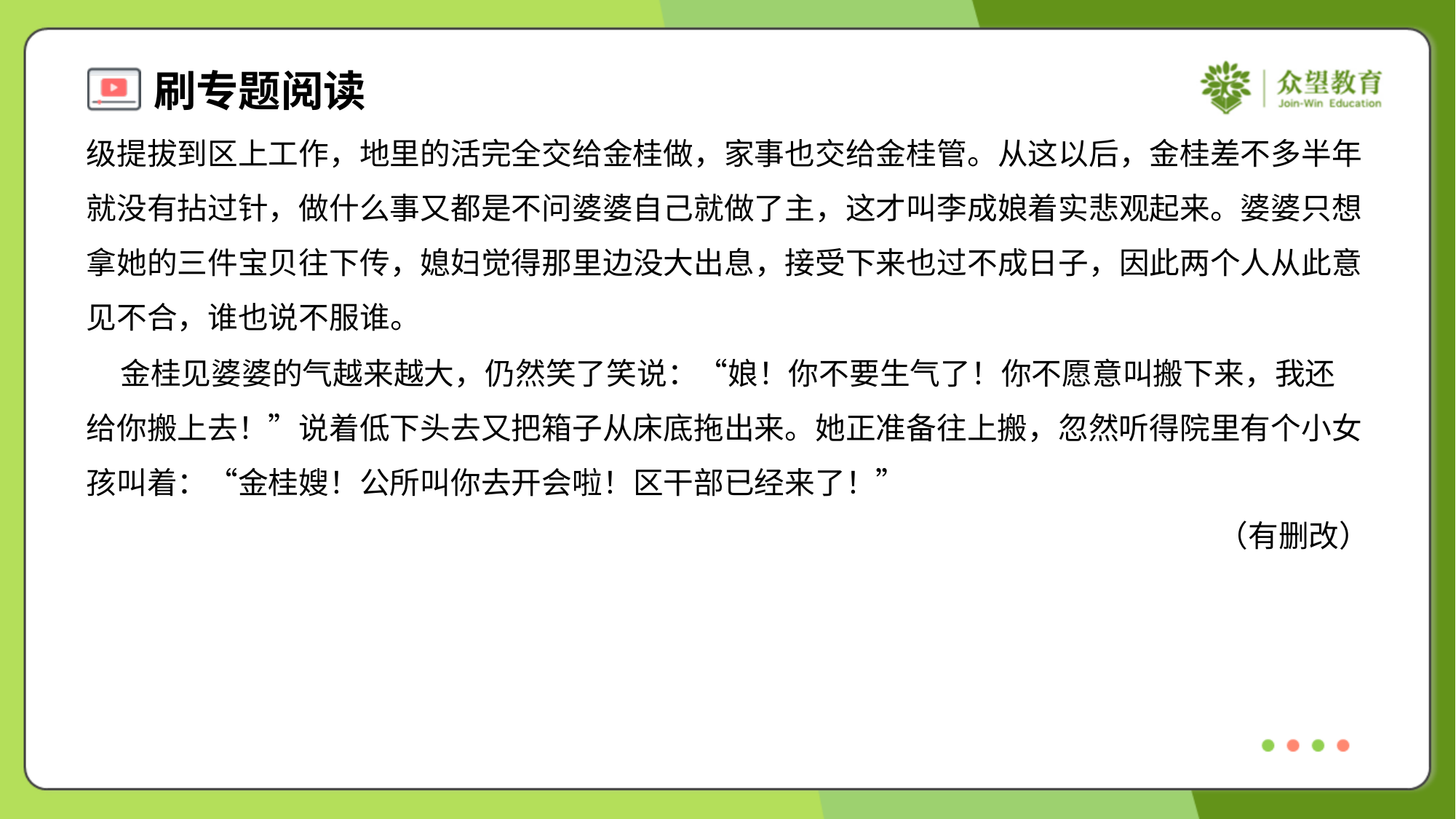

级提拔到区上工作，地里的活完全交给金桂做，家事也交给金桂管。从这以后，金桂差不多半年
就没有拈过针，做什么事又都是不问婆婆自己就做了主，这才叫李成娘着实悲观起来。婆婆只想
拿她的三件宝贝往下传，媳妇觉得那里边没大出息，接受下来也过不成日子，因此两个人从此意
见不合，谁也说不服谁。
    金桂见婆婆的气越来越大，仍然笑了笑说：“娘！你不要生气了！你不愿意叫搬下来，我还
给你搬上去！”说着低下头去又把箱子从床底拖出来。她正准备往上搬，忽然听得院里有个小女
孩叫着：“金桂嫂！公所叫你去开会啦！区干部已经来了！”
（有删改）